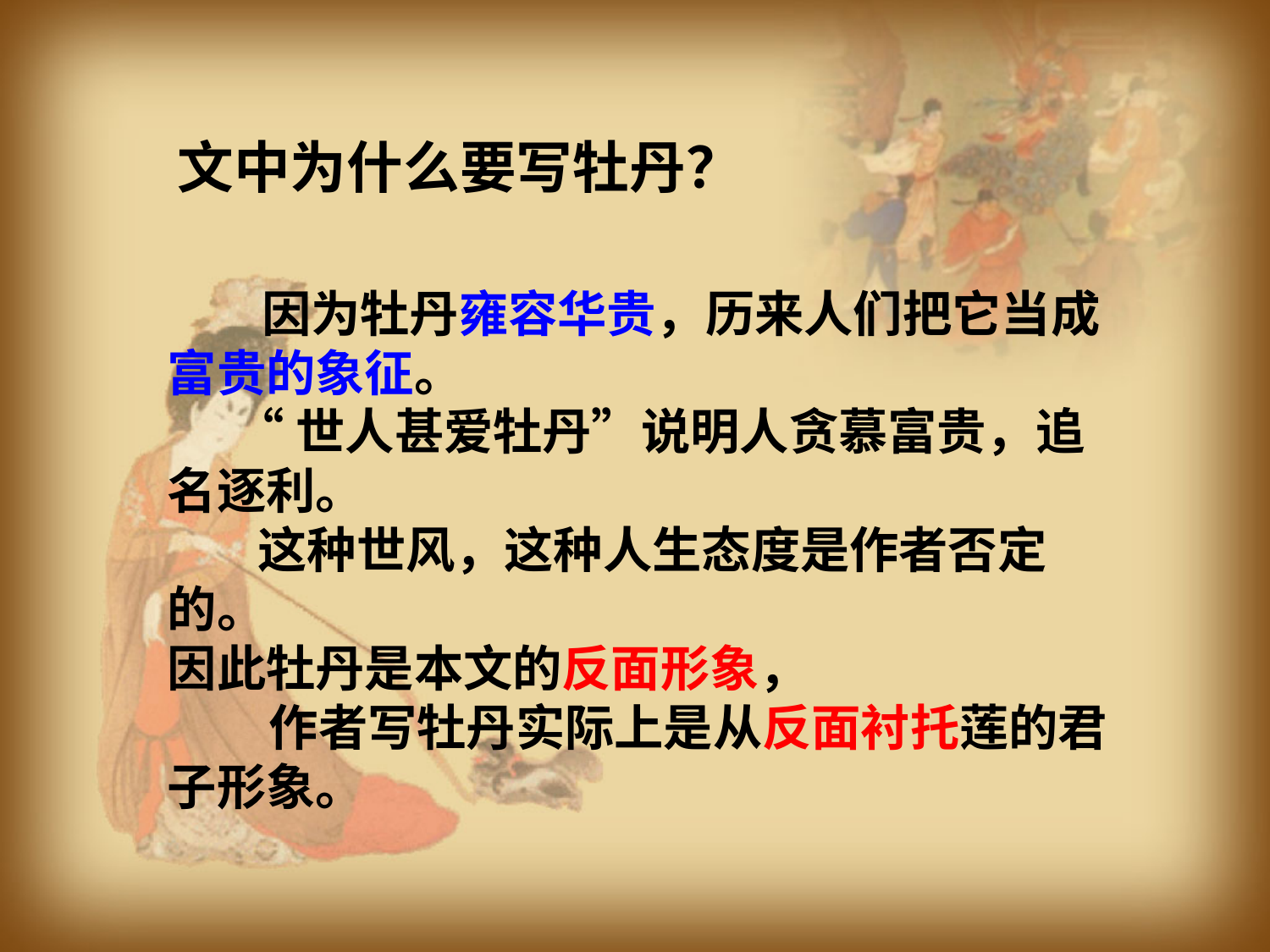

文中为什么要写牡丹？
　    因为牡丹雍容华贵，历来人们把它当成富贵的象征。
      “世人甚爱牡丹”说明人贪慕富贵，追名逐利。
       这种世风，这种人生态度是作者否定的。
因此牡丹是本文的反面形象，
        作者写牡丹实际上是从反面衬托莲的君子形象。